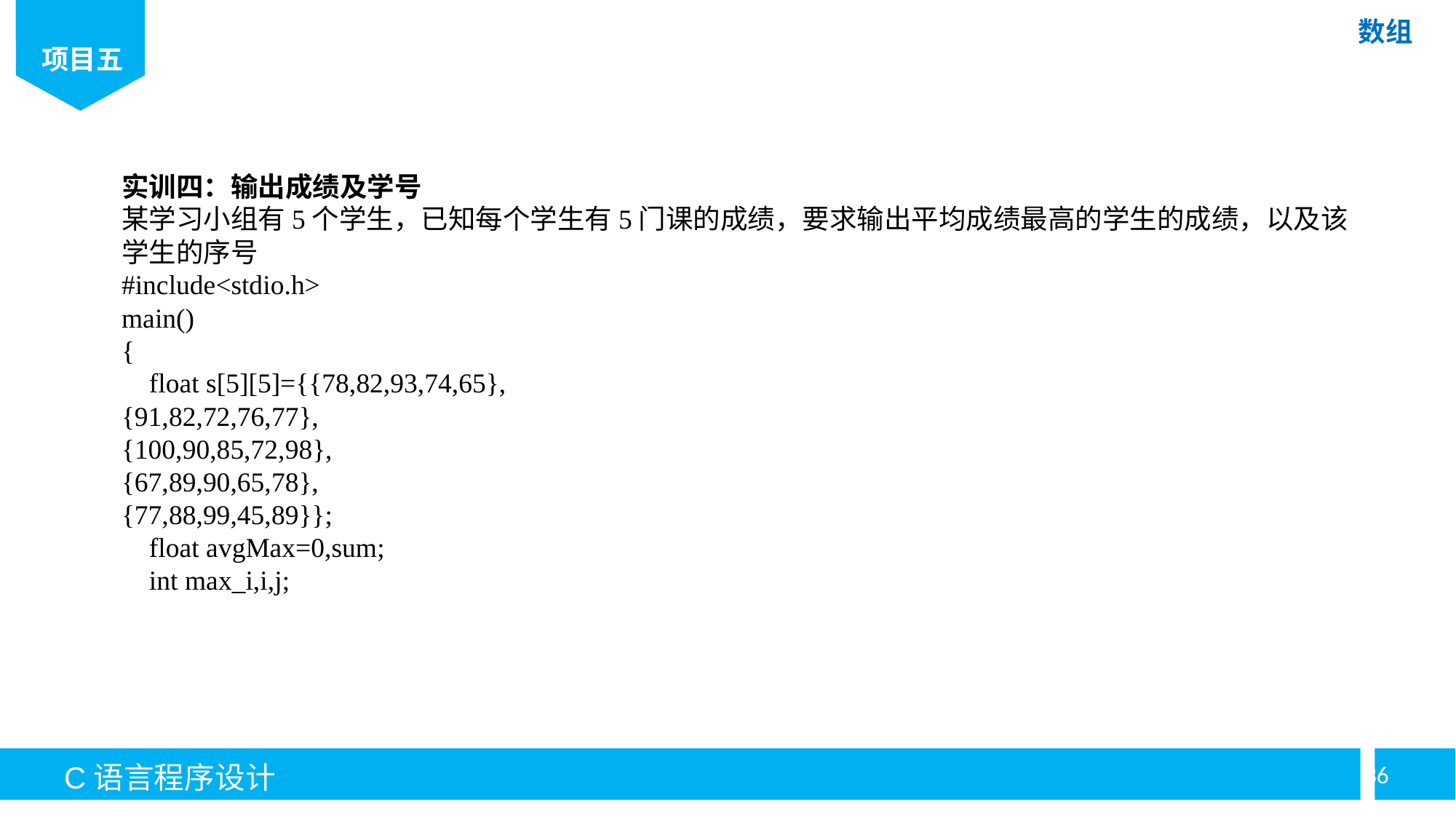

实训四：输出成绩及学号
某学习小组有5个学生，已知每个学生有5门课的成绩，要求输出平均成绩最高的学生的成绩，以及该学生的序号
#include<stdio.h>
main()
{
    float s[5][5]={{78,82,93,74,65},
{91,82,72,76,77},
{100,90,85,72,98},
{67,89,90,65,78},
{77,88,99,45,89}};
    float avgMax=0,sum;
    int max_i,i,j;